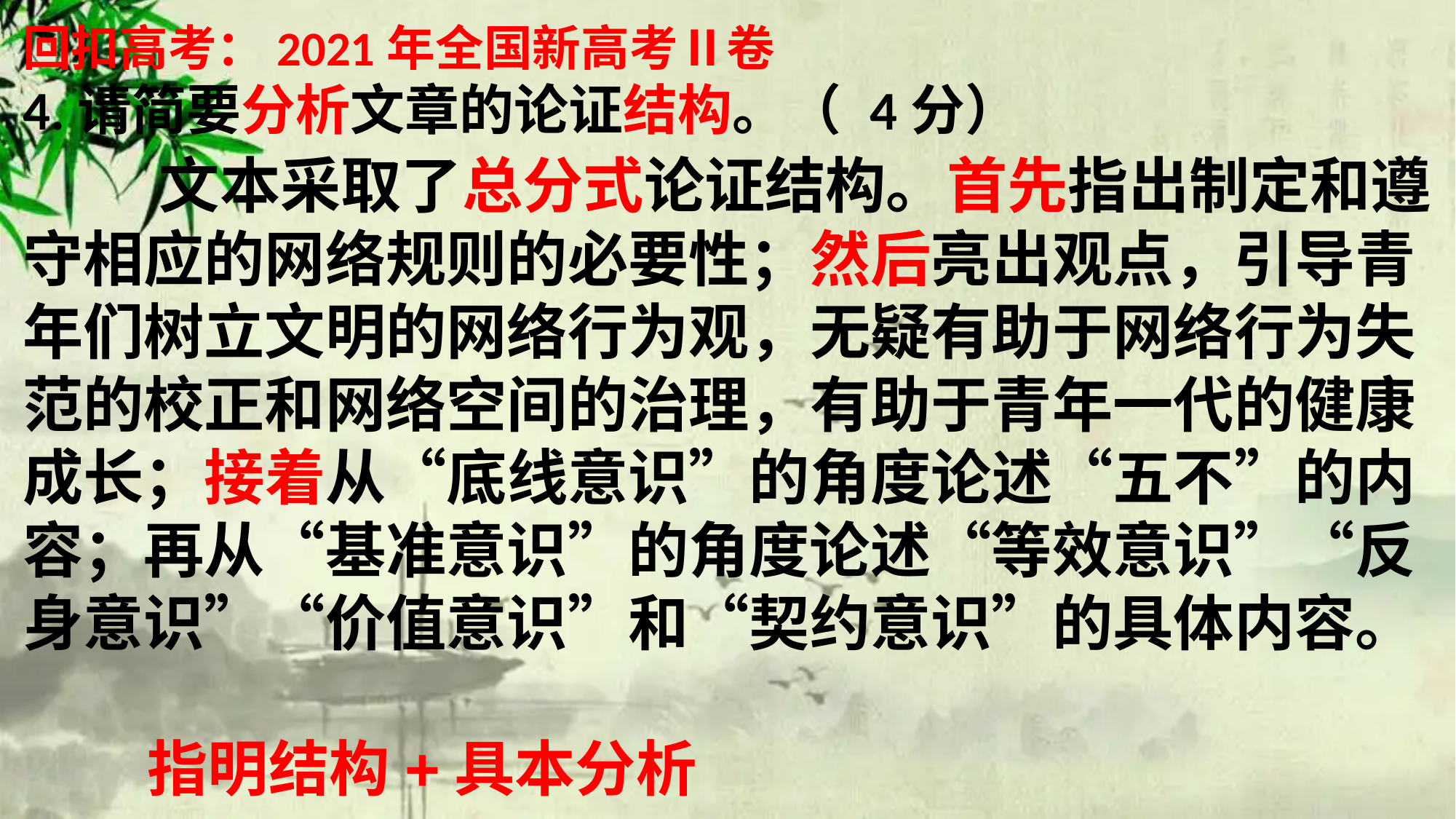

回扣高考：2021年全国新高考Ⅱ卷
4.请简要分析文章的论证结构。（ 4分）
        文本采取了总分式论证结构。首先指出制定和遵守相应的网络规则的必要性；然后亮出观点，引导青年们树立文明的网络行为观，无疑有助于网络行为失范的校正和网络空间的治理，有助于青年一代的健康成长；接着从“底线意识”的角度论述“五不”的内容；再从“基准意识”的角度论述“等效意识”“反身意识”“价值意识”和“契约意识”的具体内容。
        指明结构+具本分析